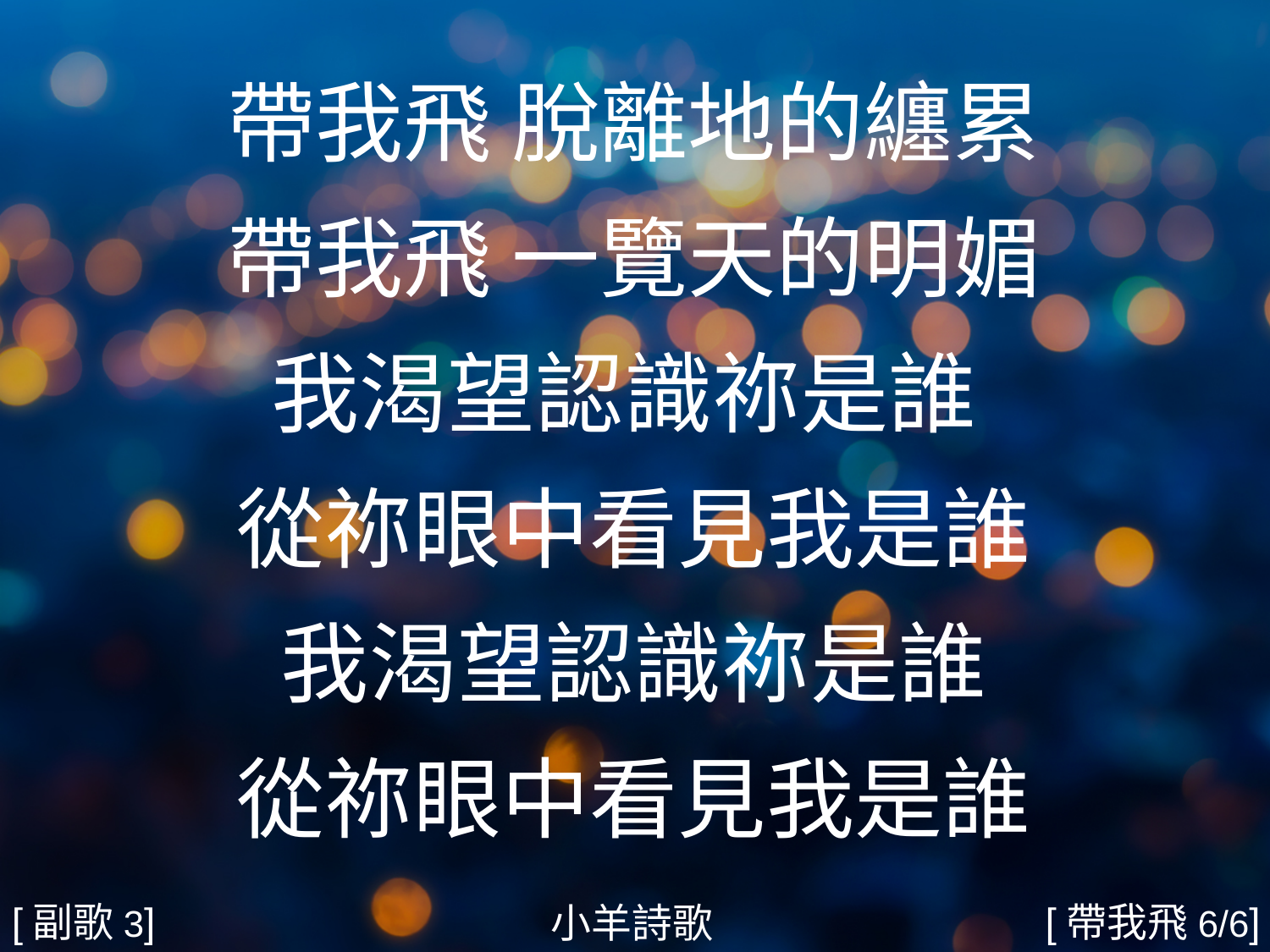

帶我飛 脫離地的纏累

帶我飛 一覽天的明媚

我渴望認識祢是誰

從祢眼中看見我是誰

我渴望認識祢是誰

從祢眼中看見我是誰
#

[副歌3]
[帶我飛6/6]
小羊詩歌